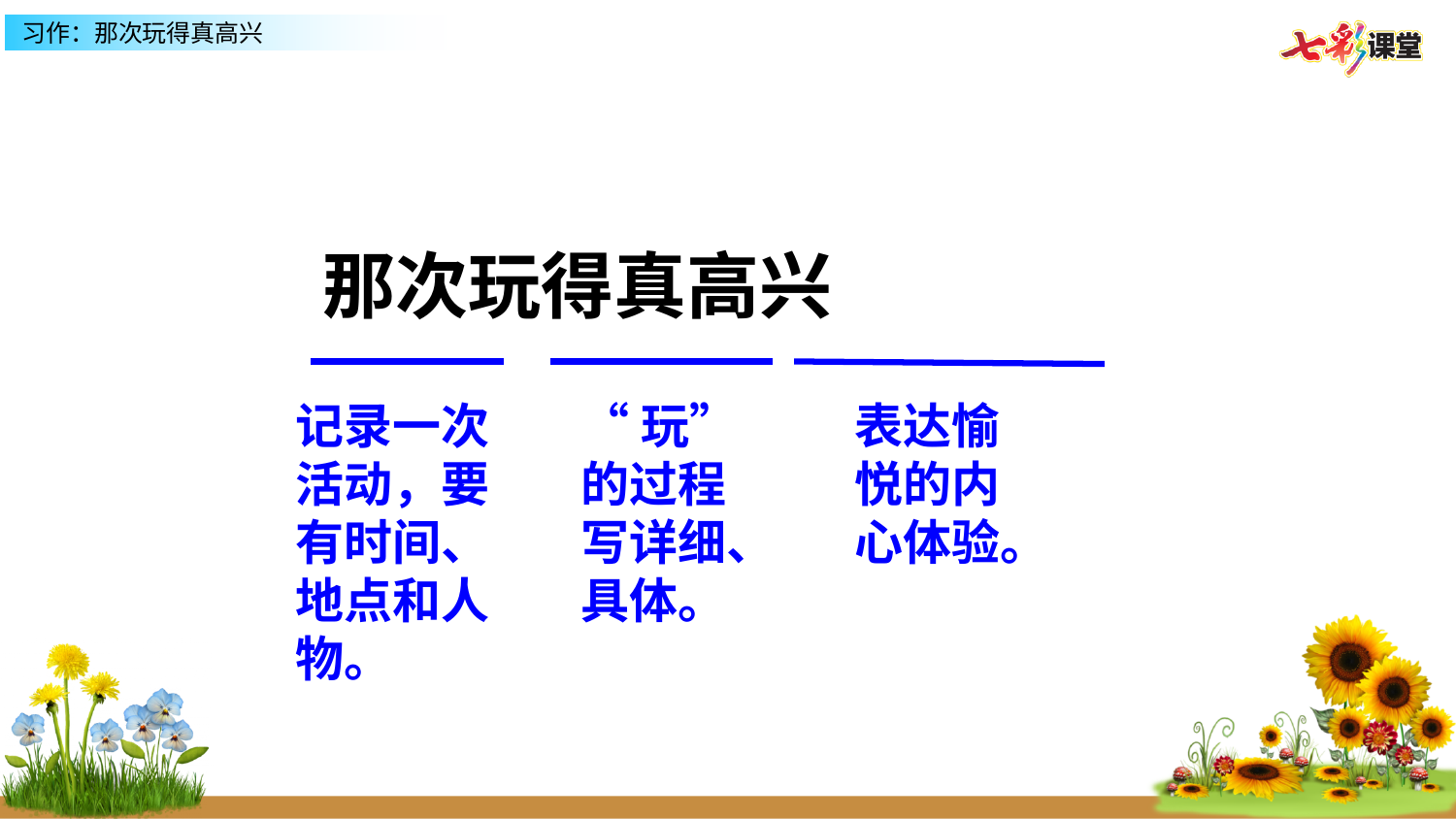

那次玩得真高兴
记录一次活动，要有时间、地点和人物。
表达愉悦的内心体验。
“玩”的过程写详细、具体。